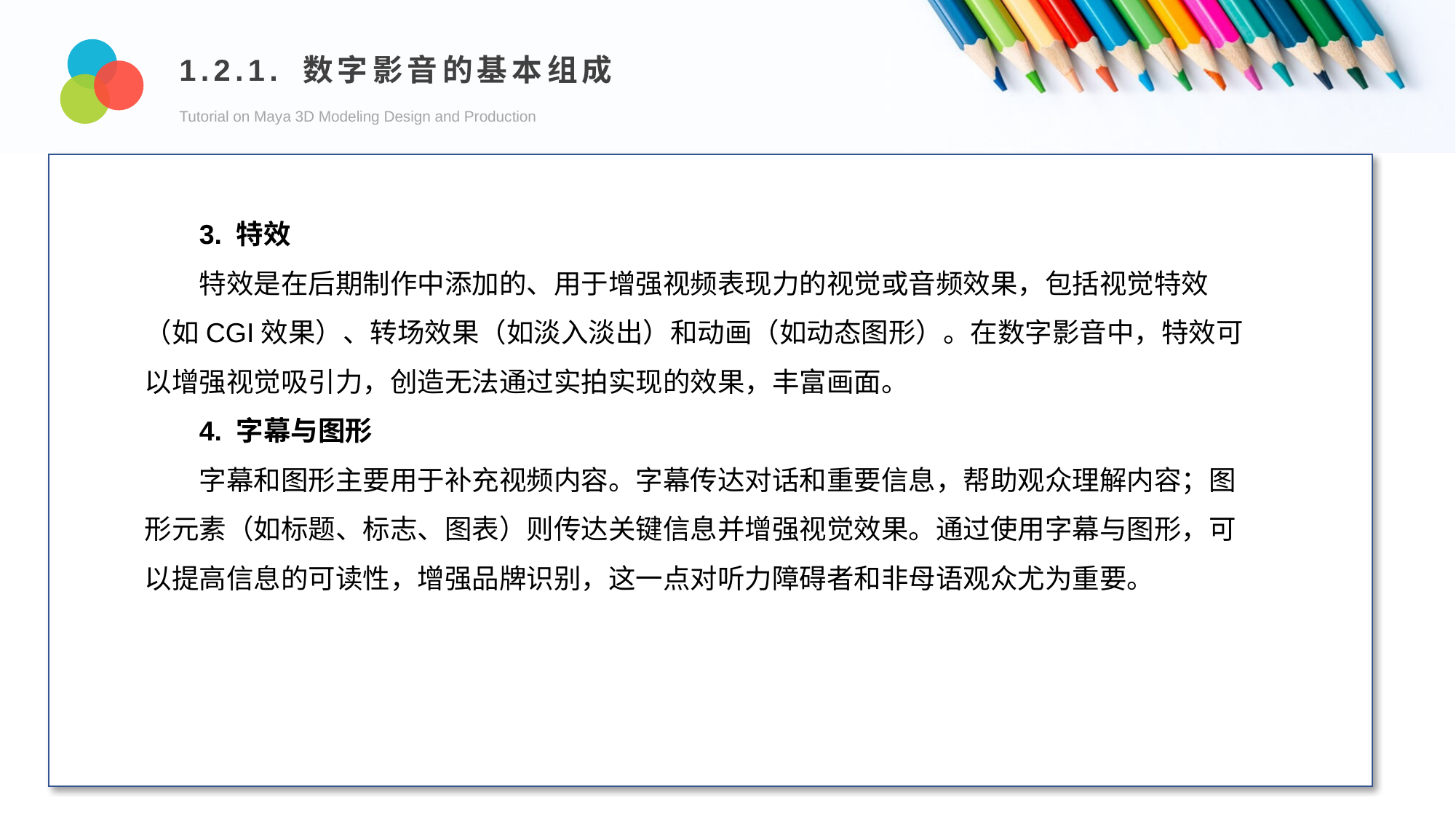

1.2.1. 数字影音的基本组成
Tutorial on Maya 3D Modeling Design and Production
Design and Production
3. 特效
特效是在后期制作中添加的、用于增强视频表现力的视觉或音频效果，包括视觉特效（如CGI效果）、转场效果（如淡入淡出）和动画（如动态图形）。在数字影音中，特效可以增强视觉吸引力，创造无法通过实拍实现的效果，丰富画面。
4. 字幕与图形
字幕和图形主要用于补充视频内容。字幕传达对话和重要信息，帮助观众理解内容；图形元素（如标题、标志、图表）则传达关键信息并增强视觉效果。通过使用字幕与图形，可以提高信息的可读性，增强品牌识别，这一点对听力障碍者和非母语观众尤为重要。